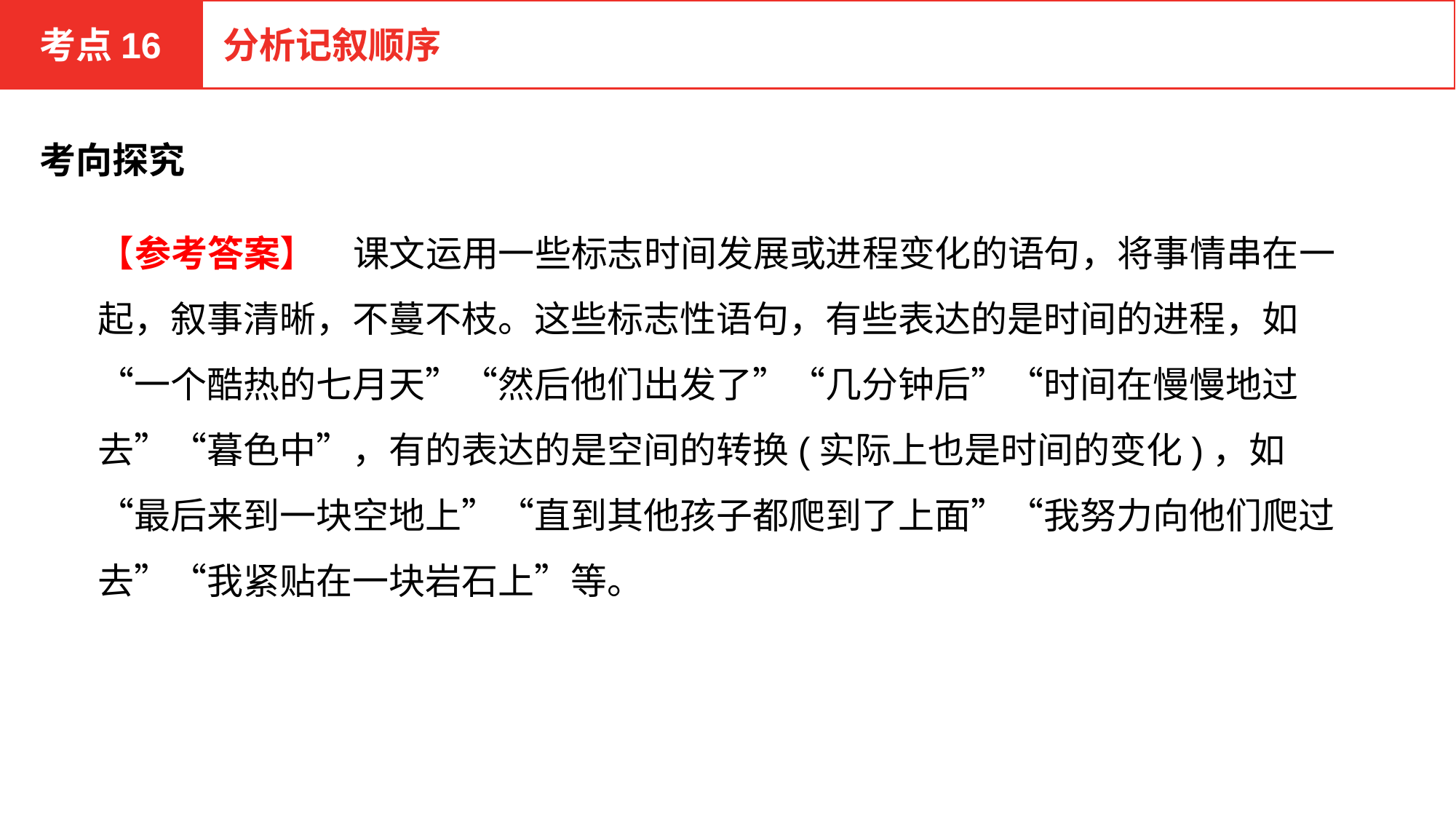

考点16
分析记叙顺序
考向探究

【参考答案】　课文运用一些标志时间发展或进程变化的语句，将事情串在一起，叙事清晰，不蔓不枝。这些标志性语句，有些表达的是时间的进程，如“一个酷热的七月天”“然后他们出发了”“几分钟后”“时间在慢慢地过去”“暮色中”，有的表达的是空间的转换(实际上也是时间的变化)，如“最后来到一块空地上”“直到其他孩子都爬到了上面”“我努力向他们爬过去”“我紧贴在一块岩石上”等。